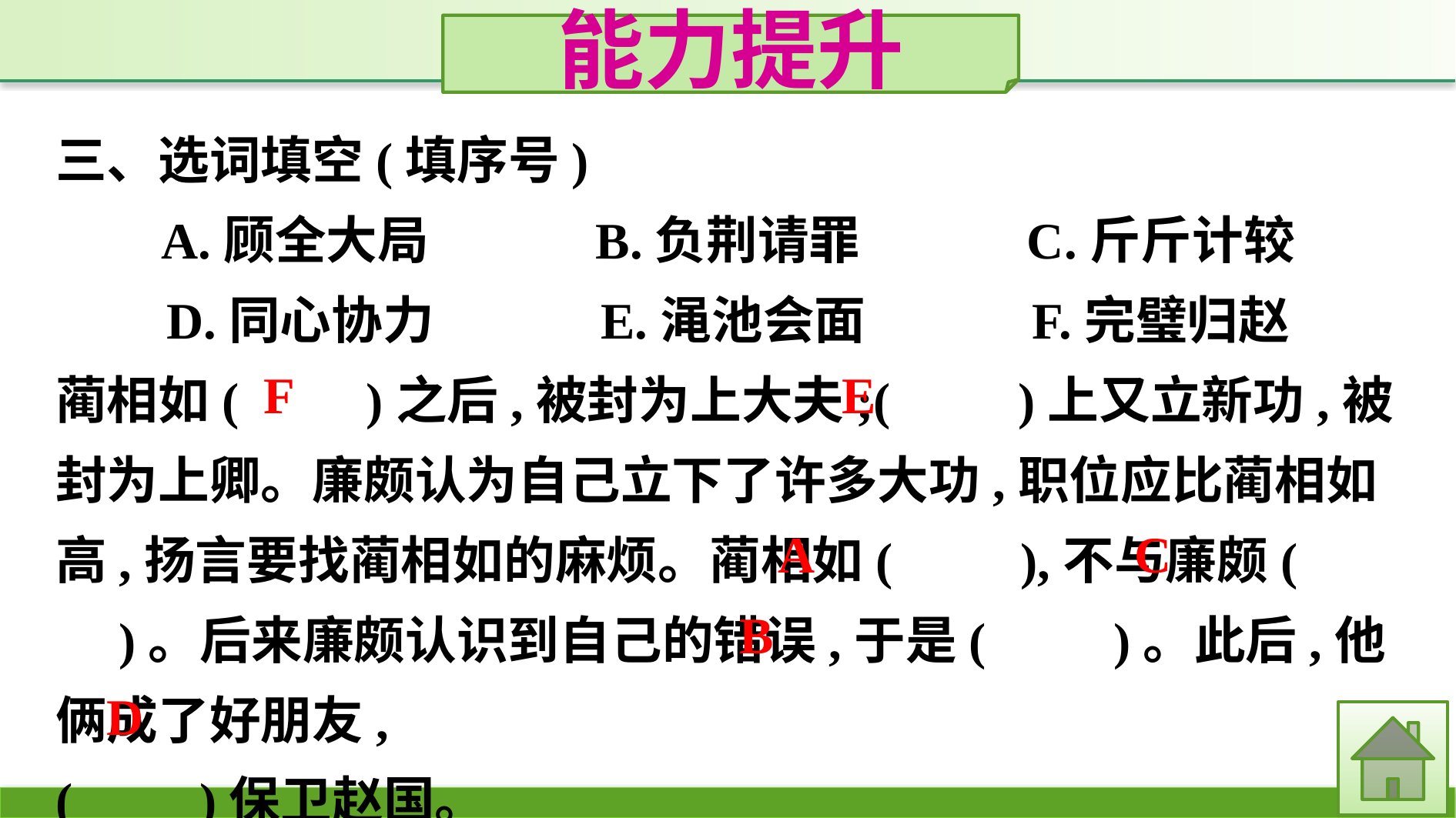

能力提升
三、选词填空(填序号)
A.顾全大局　　　B.负荆请罪　　　C.斤斤计较
D.同心协力　　　E.渑池会面　　　F.完璧归赵
蔺相如(　　)之后,被封为上大夫;(　　)上又立新功,被封为上卿。廉颇认为自己立下了许多大功,职位应比蔺相如高,扬言要找蔺相如的麻烦。蔺相如(　　),不与廉颇(　　)。后来廉颇认识到自己的错误,于是(　　)。此后,他俩成了好朋友,
(　　)保卫赵国。
F
E
A
C
B
D